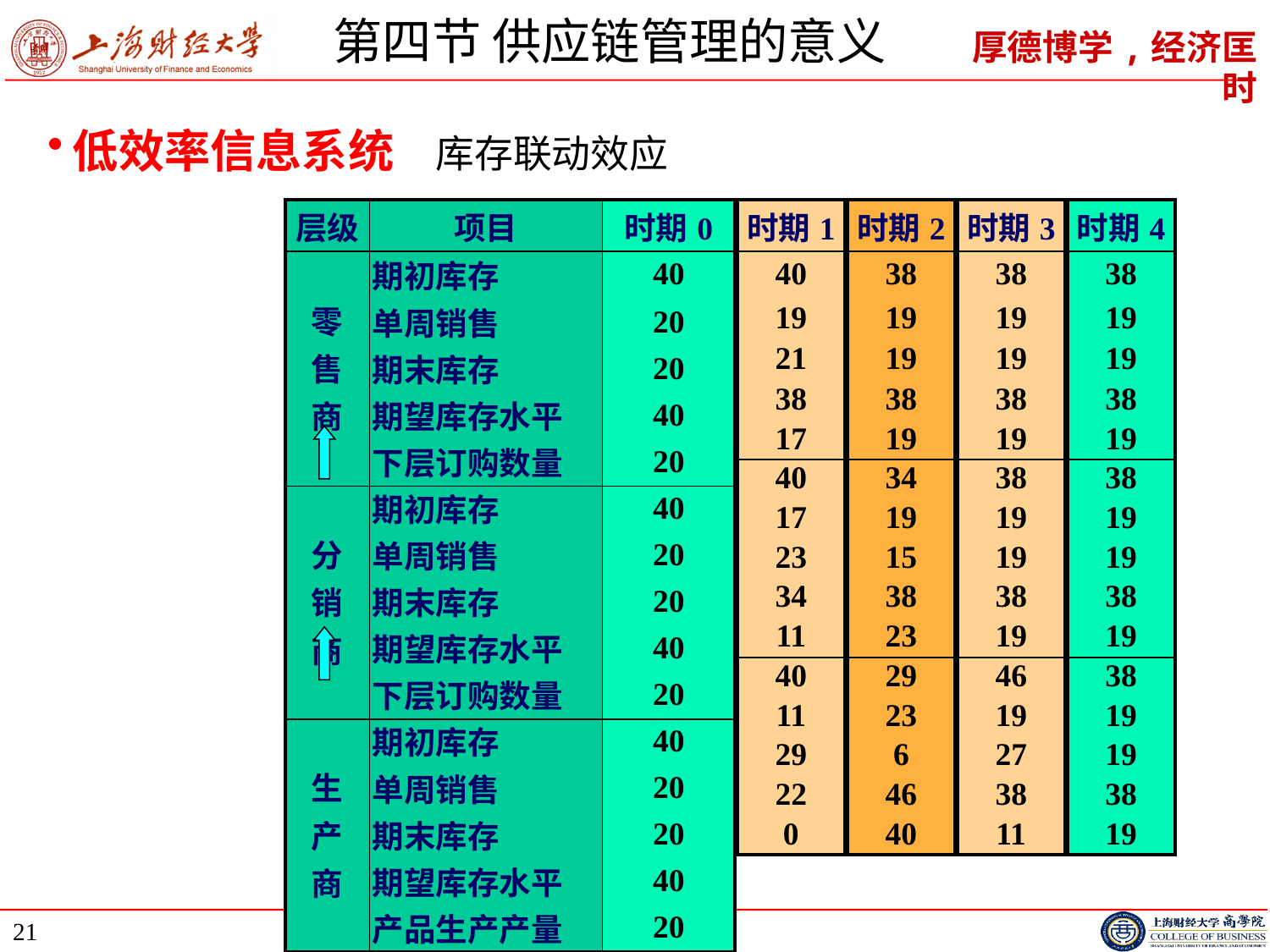

# 第四节 供应链管理的意义
低效率信息系统    库存联动效应
| 层级 | 项目 | 时期0 |
| --- | --- | --- |
| 零 售 商 | 期初库存 | 40 |
|  | 单周销售 | 20 |
|  | 期末库存 | 20 |
|  | 期望库存水平 | 40 |
|  | 下层订购数量 | 20 |
| 分 销 商 | 期初库存 | 40 |
|  | 单周销售 | 20 |
|  | 期末库存 | 20 |
|  | 期望库存水平 | 40 |
|  | 下层订购数量 | 20 |
| 生 产 商 | 期初库存 | 40 |
|  | 单周销售 | 20 |
|  | 期末库存 | 20 |
|  | 期望库存水平 | 40 |
|  | 产品生产产量 | 20 |
| 时期1 |
| --- |
| 40 |
| 19 |
| 21 |
| 38 |
| 17 |
| 40 |
| 17 |
| 23 |
| 34 |
| 11 |
| 40 |
| 11 |
| 29 |
| 22 |
| 0 |
| 时期2 |
| --- |
| 38 |
| 19 |
| 19 |
| 38 |
| 19 |
| 34 |
| 19 |
| 15 |
| 38 |
| 23 |
| 29 |
| 23 |
| 6 |
| 46 |
| 40 |
| 时期3 |
| --- |
| 38 |
| 19 |
| 19 |
| 38 |
| 19 |
| 38 |
| 19 |
| 19 |
| 38 |
| 19 |
| 46 |
| 19 |
| 27 |
| 38 |
| 11 |
| 时期4 |
| --- |
| 38 |
| 19 |
| 19 |
| 38 |
| 19 |
| 38 |
| 19 |
| 19 |
| 38 |
| 19 |
| 38 |
| 19 |
| 19 |
| 38 |
| 19 |

21